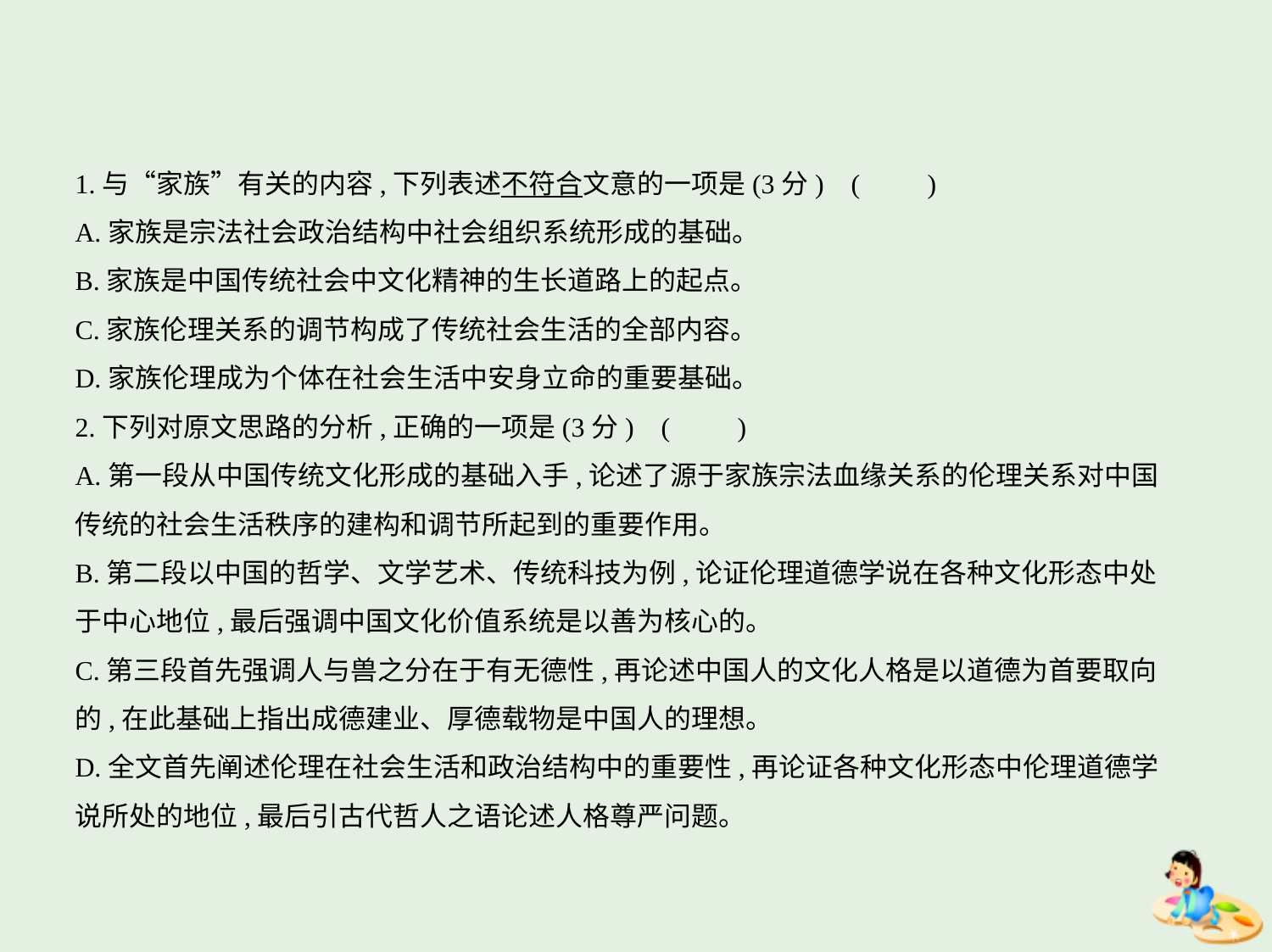

1.与“家族”有关的内容,下列表述不符合文意的一项是(3分) (　　)
A.家族是宗法社会政治结构中社会组织系统形成的基础。
B.家族是中国传统社会中文化精神的生长道路上的起点。
C.家族伦理关系的调节构成了传统社会生活的全部内容。
D.家族伦理成为个体在社会生活中安身立命的重要基础。
2.下列对原文思路的分析,正确的一项是(3分) (　　)
A.第一段从中国传统文化形成的基础入手,论述了源于家族宗法血缘关系的伦理关系对中国
传统的社会生活秩序的建构和调节所起到的重要作用。
B.第二段以中国的哲学、文学艺术、传统科技为例,论证伦理道德学说在各种文化形态中处
于中心地位,最后强调中国文化价值系统是以善为核心的。
C.第三段首先强调人与兽之分在于有无德性,再论述中国人的文化人格是以道德为首要取向
的,在此基础上指出成德建业、厚德载物是中国人的理想。
D.全文首先阐述伦理在社会生活和政治结构中的重要性,再论证各种文化形态中伦理道德学
说所处的地位,最后引古代哲人之语论述人格尊严问题。